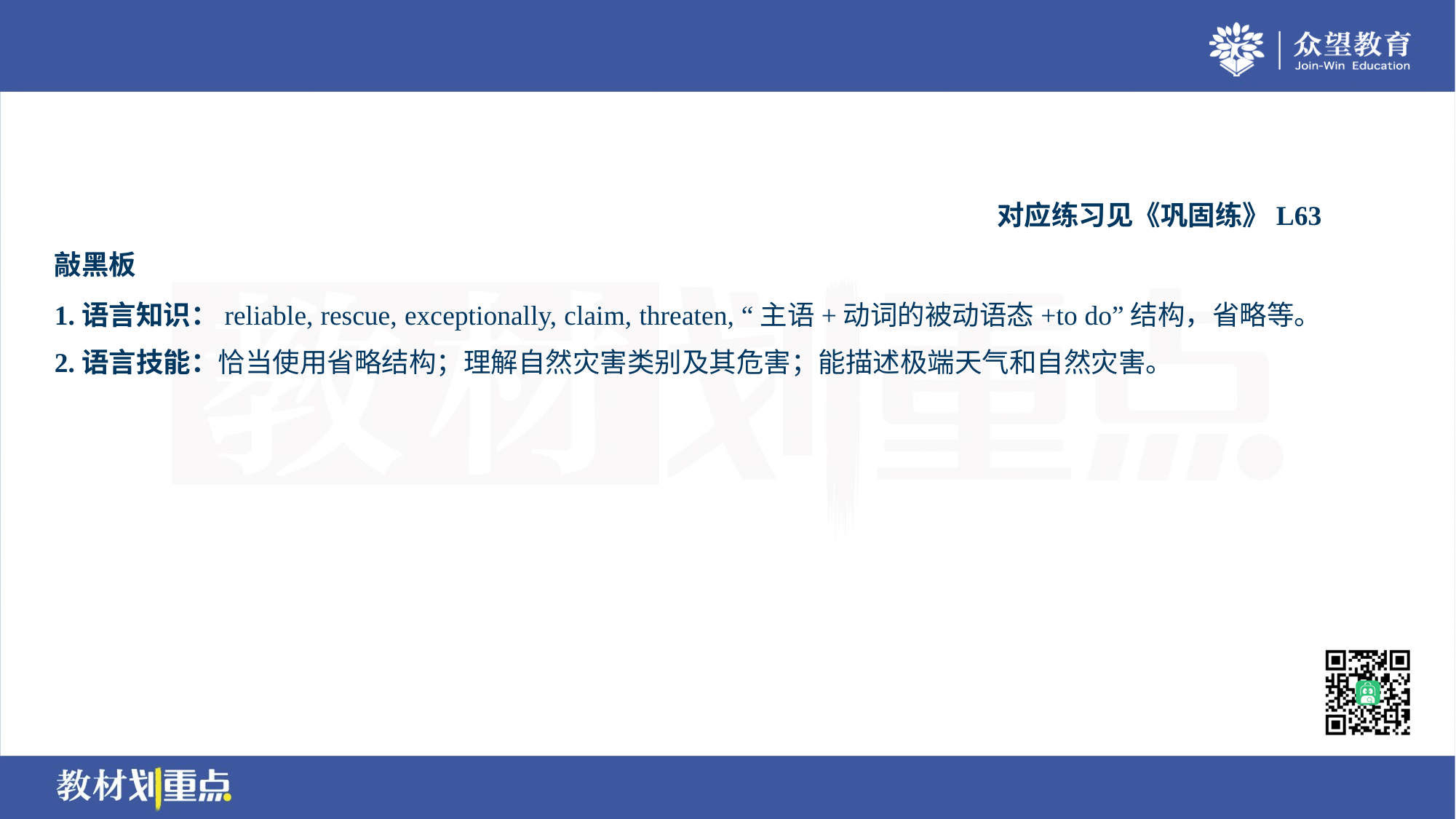

对应练习见《巩固练》L63
敲黑板
1.语言知识：reliable, rescue, exceptionally, claim, threaten, “主语+动词的被动语态+to do”结构，省略等。
2.语言技能：恰当使用省略结构；理解自然灾害类别及其危害；能描述极端天气和自然灾害。